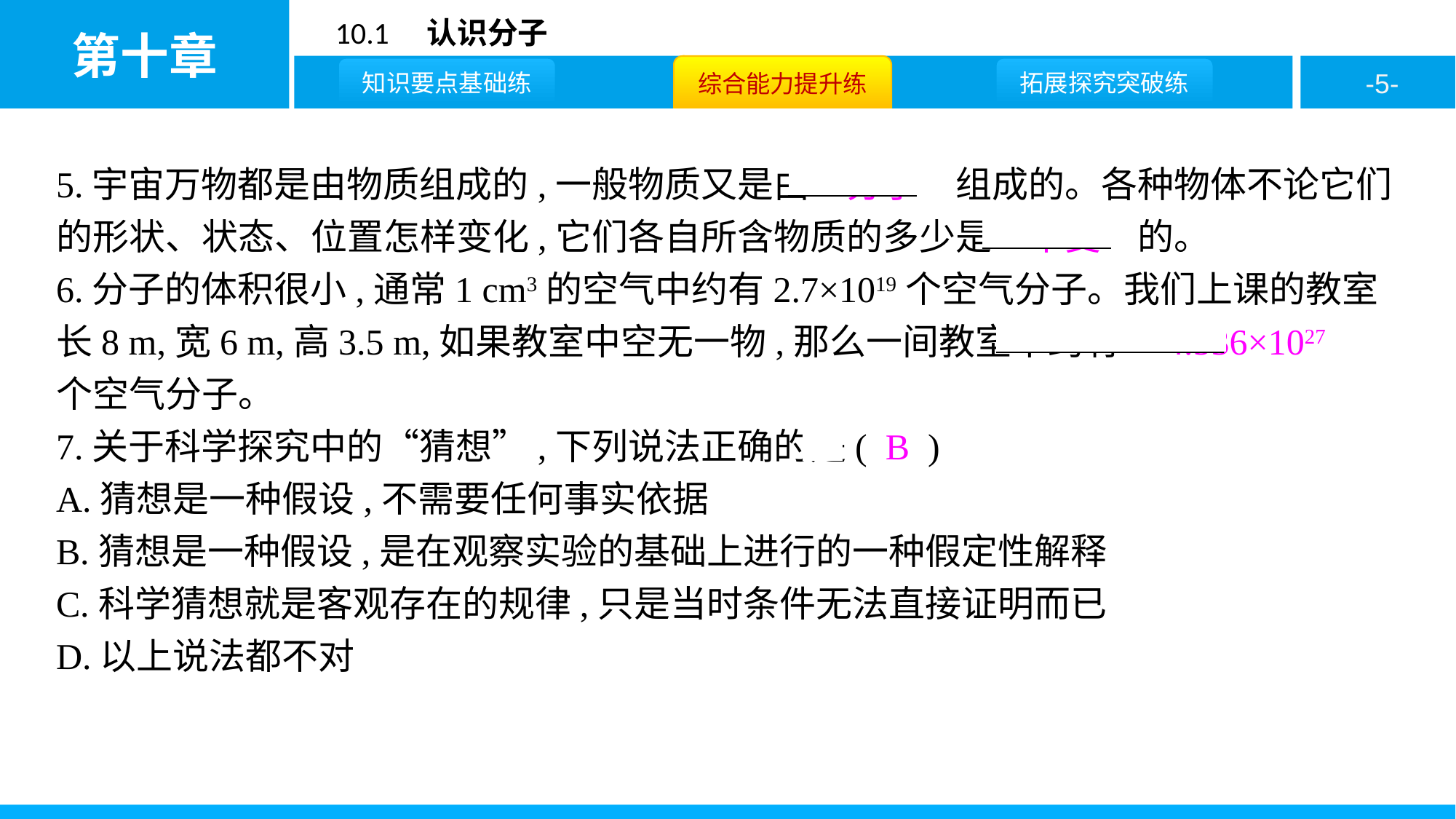

5.宇宙万物都是由物质组成的,一般物质又是由　分子　组成的。各种物体不论它们的形状、状态、位置怎样变化,它们各自所含物质的多少是　不变　的。
6.分子的体积很小,通常1 cm3的空气中约有2.7×1019个空气分子。我们上课的教室长8 m,宽6 m,高3.5 m,如果教室中空无一物,那么一间教室中约有　4.536×1027　个空气分子。
7.关于科学探究中的“猜想”,下列说法正确的是(  B  )
A.猜想是一种假设,不需要任何事实依据
B.猜想是一种假设,是在观察实验的基础上进行的一种假定性解释
C.科学猜想就是客观存在的规律,只是当时条件无法直接证明而已
D.以上说法都不对